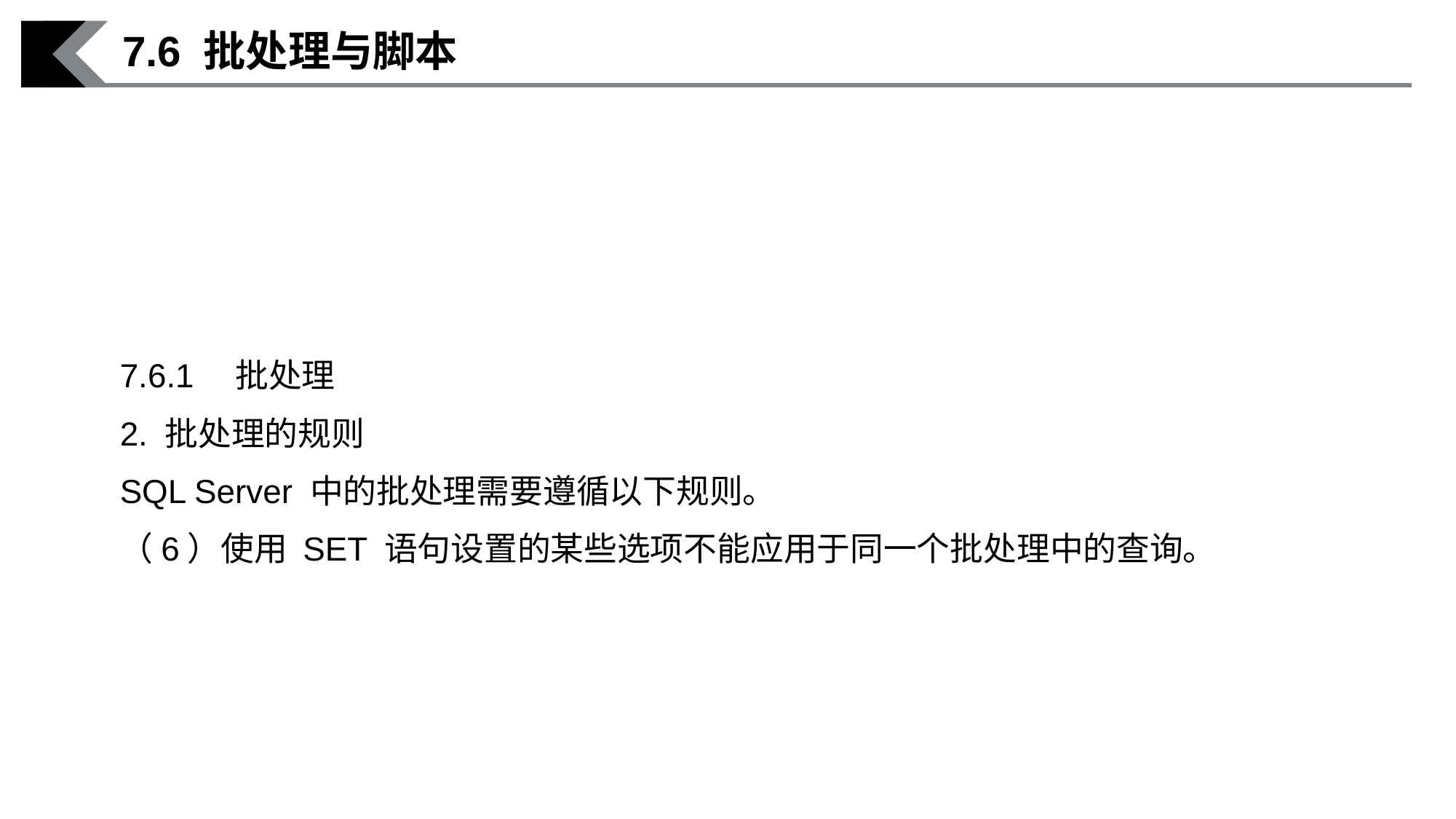

7.6 批处理与脚本
7.6.1　批处理
2. 批处理的规则
SQL Server 中的批处理需要遵循以下规则。
（6）使用 SET 语句设置的某些选项不能应用于同一个批处理中的查询。